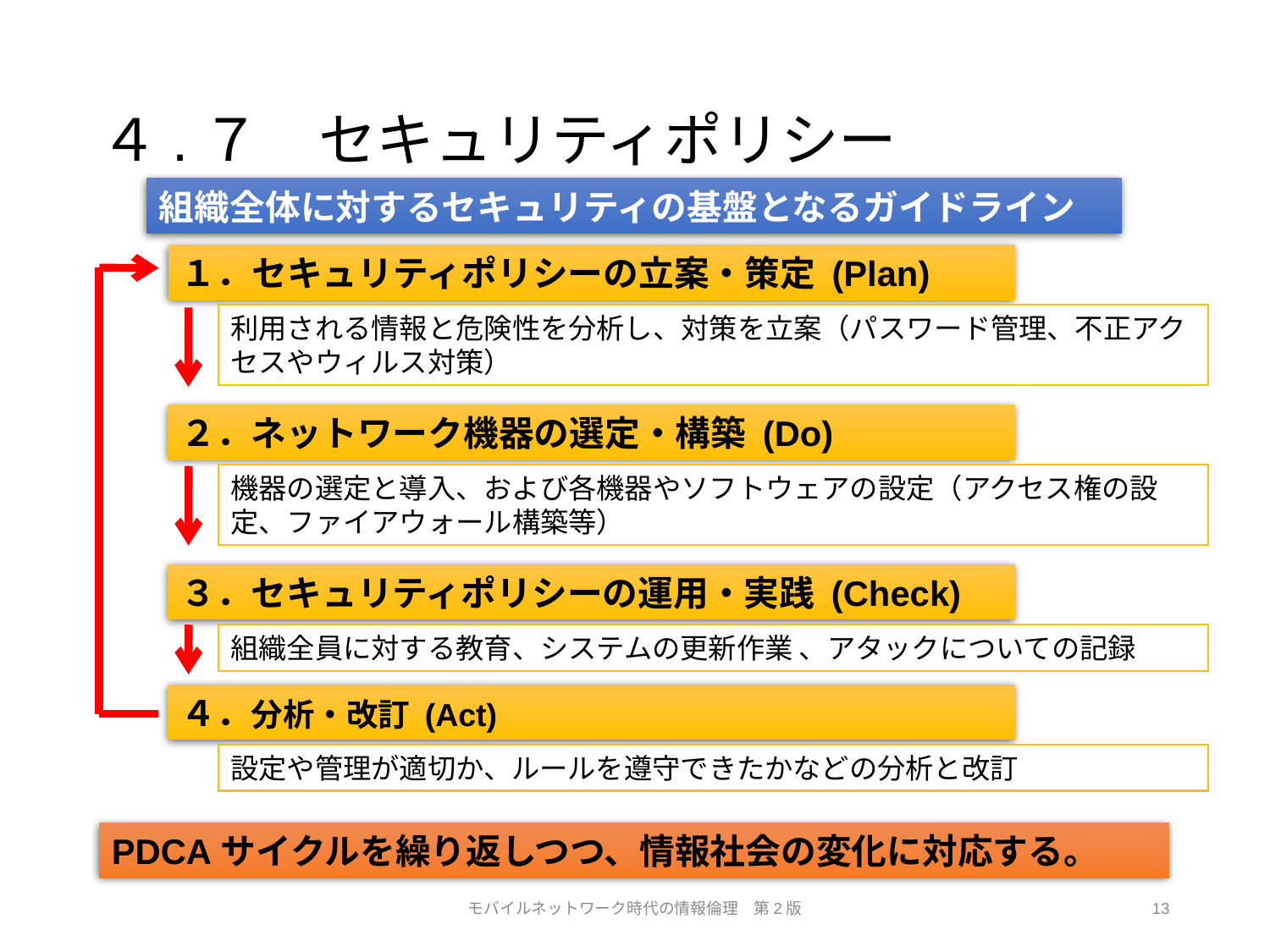

# ４.７　セキュリティポリシー
組織全体に対するセキュリティの基盤となるガイドライン
１．セキュリティポリシーの立案・策定 (Plan)
利用される情報と危険性を分析し、対策を立案（パスワード管理、不正アクセスやウィルス対策）
２．ネットワーク機器の選定・構築 (Do)
機器の選定と導入、および各機器やソフトウェアの設定（アクセス権の設定、ファイアウォール構築等）
３．セキュリティポリシーの運用・実践 (Check)
組織全員に対する教育、システムの更新作業 、アタックについての記録
４．分析・改訂 (Act)
設定や管理が適切か、ルールを遵守できたかなどの分析と改訂
PDCAサイクルを繰り返しつつ、情報社会の変化に対応する。
モバイルネットワーク時代の情報倫理　第2版
13